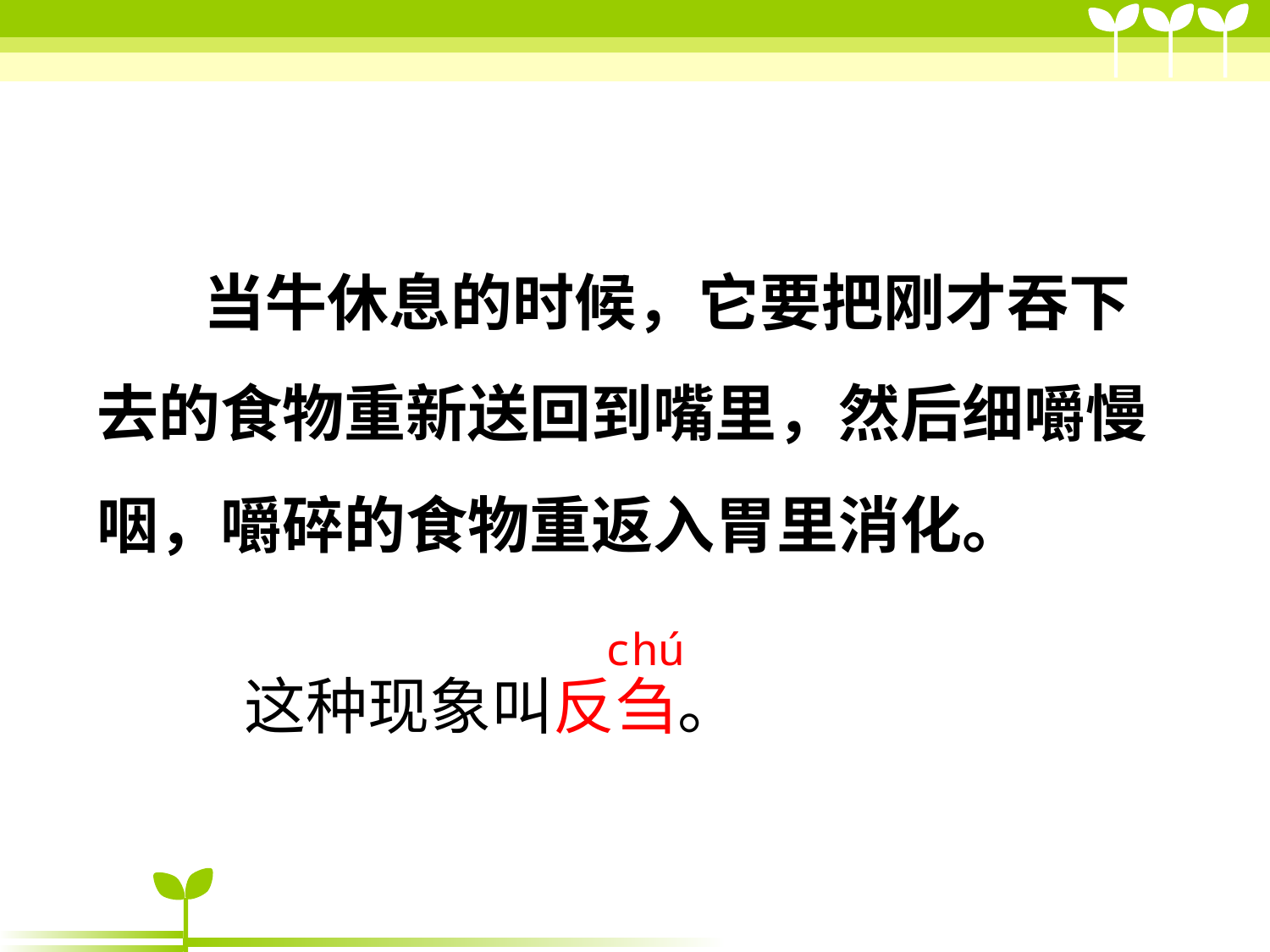

# 当牛休息的时候，它要把刚才吞下去的食物重新送回到嘴里，然后细嚼慢咽，嚼碎的食物重返入胃里消化。
chú
这种现象叫反刍。